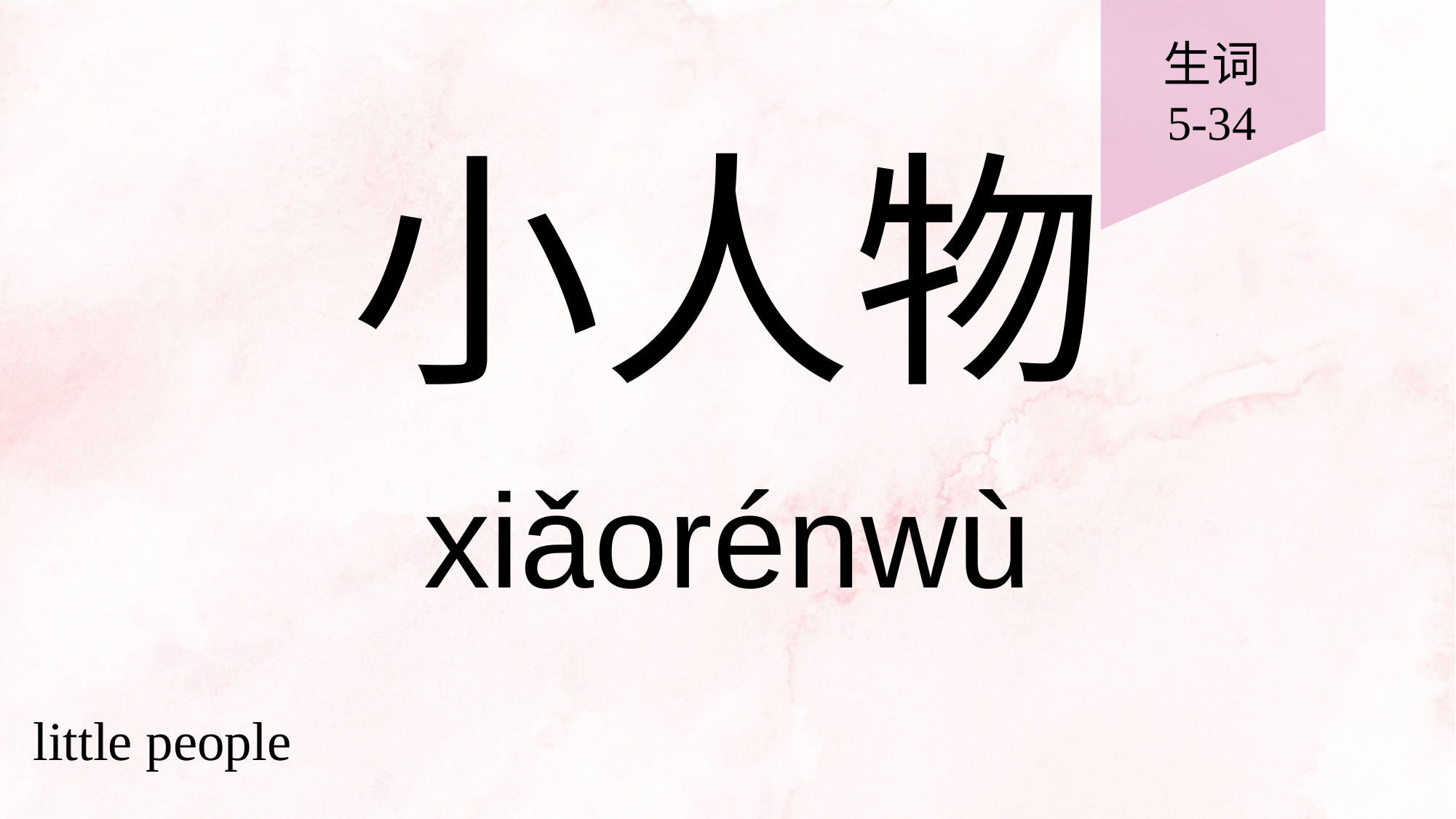

生词
5-34
# 小人物
xiǎorénwù
little people